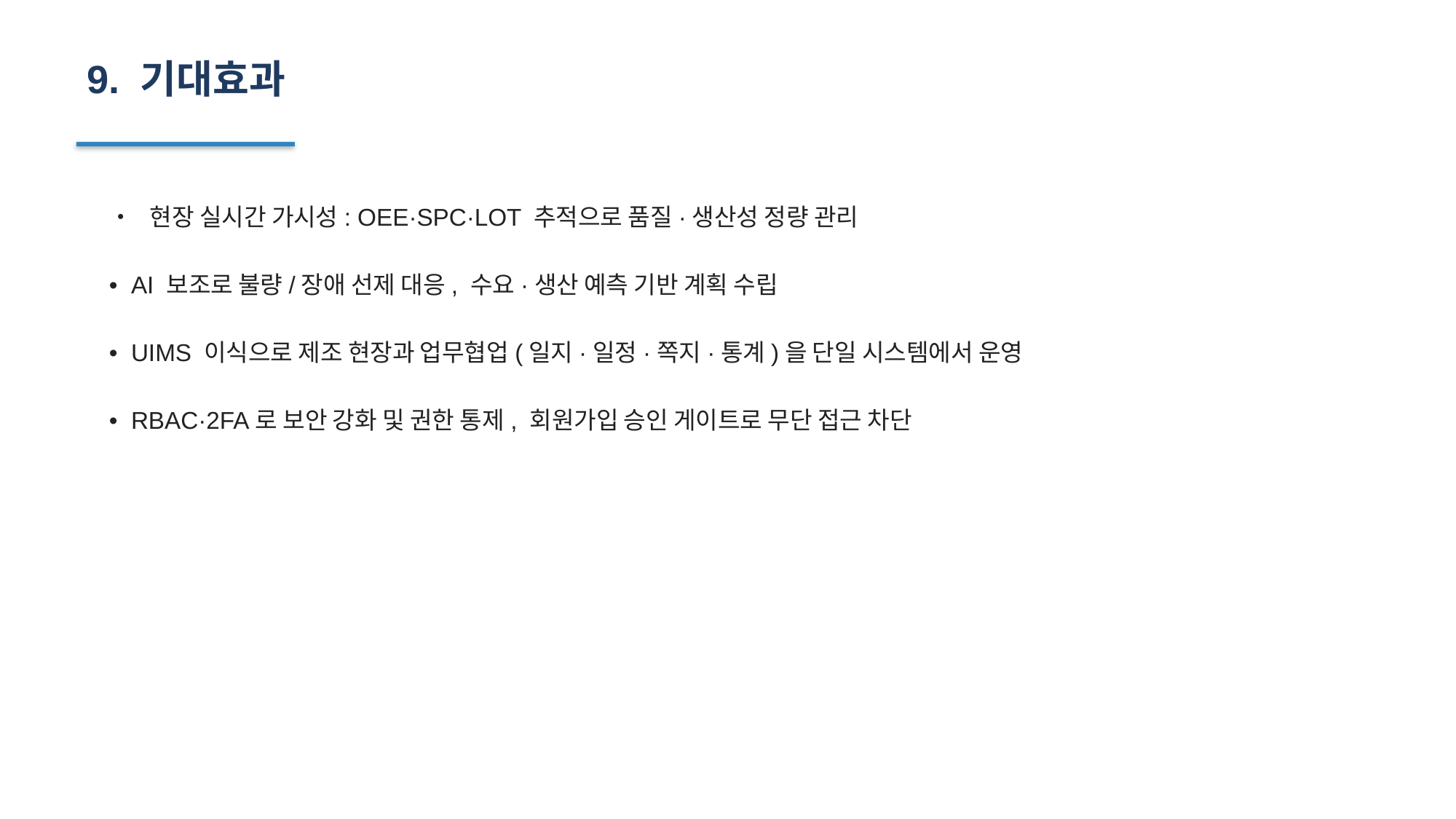

9. 기대효과

•  현장 실시간 가시성: OEE·SPC·LOT 추적으로 품질·생산성 정량 관리
•  AI 보조로 불량/장애 선제 대응, 수요·생산 예측 기반 계획 수립
•  UIMS 이식으로 제조 현장과 업무협업(일지·일정·쪽지·통계)을 단일 시스템에서 운영
•  RBAC·2FA로 보안 강화 및 권한 통제, 회원가입 승인 게이트로 무단 접근 차단